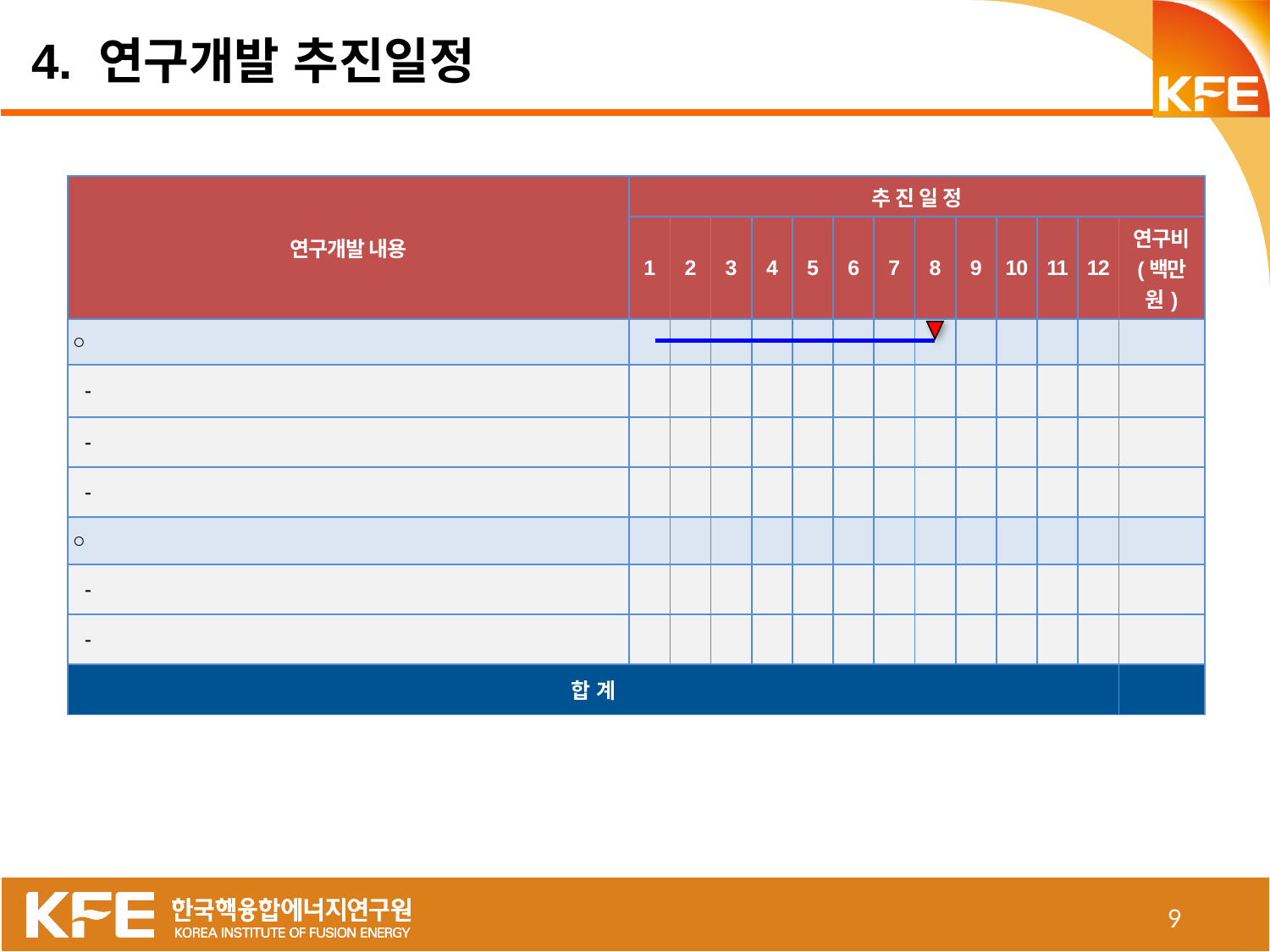

4. 연구개발 추진일정
| 연구개발 내용 | 추 진 일 정 |  |  |  |  |  |  |  |  |  |  |  |  |
| --- | --- | --- | --- | --- | --- | --- | --- | --- | --- | --- | --- | --- | --- |
|  | 1 | 2 | 3 | 4 | 5 | 6 | 7 | 8 | 9 | 10 | 11 | 12 | 연구비 (백만원) |
| ○ |  |  |  |  |  |  |  |  |  |  |  |  |  |
| - |  |  |  |  |  |  |  |  |  |  |  |  |  |
| - |  |  |  |  |  |  |  |  |  |  |  |  |  |
| - |  |  |  |  |  |  |  |  |  |  |  |  |  |
| ○ |  |  |  |  |  |  |  |  |  |  |  |  |  |
| - |  |  |  |  |  |  |  |  |  |  |  |  |  |
| - |  |  |  |  |  |  |  |  |  |  |  |  |  |
| 합 계 |  |  |  |  |  |  |  |  |  |  |  |  |  |